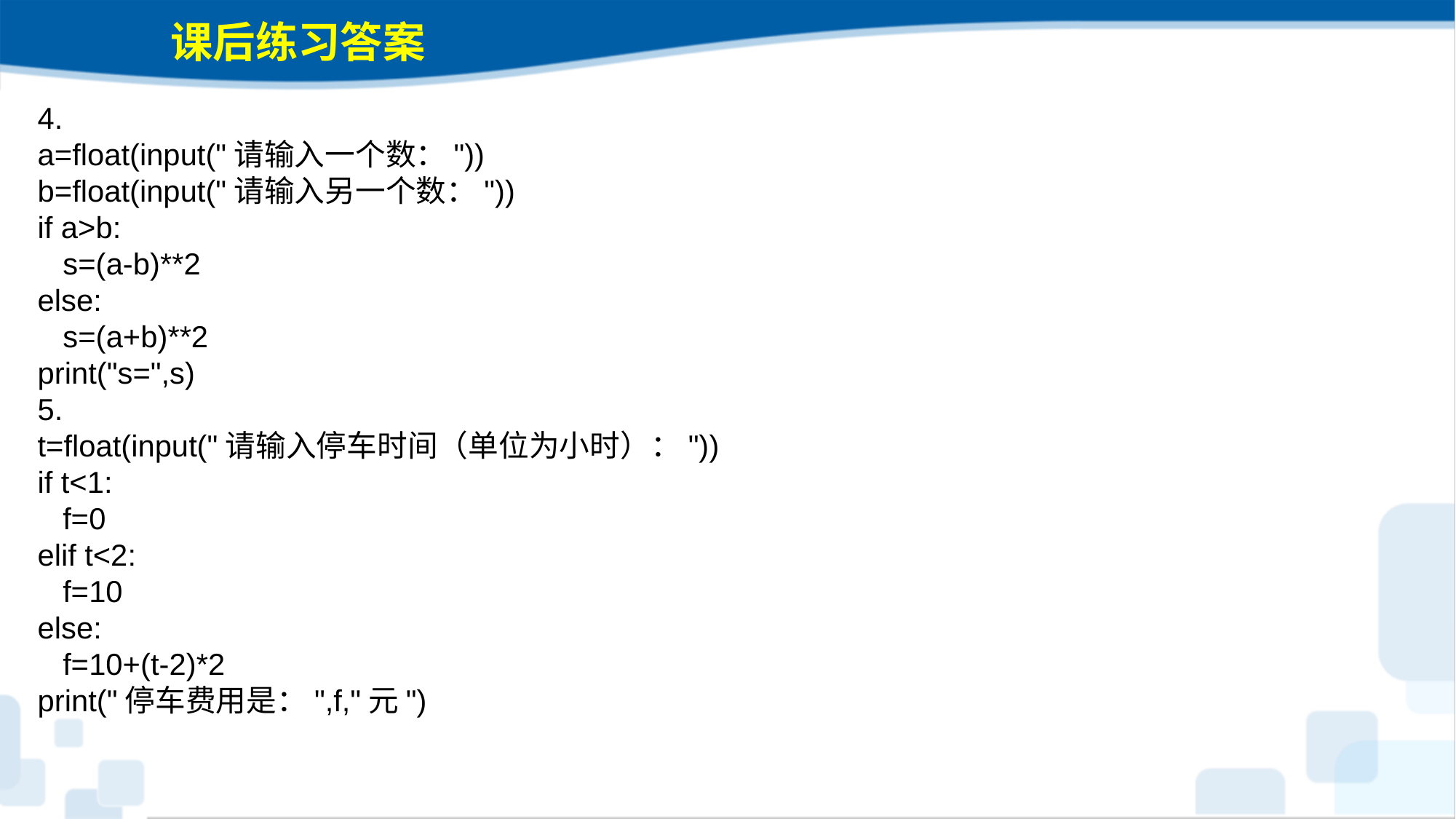

课后练习答案
4.
a=float(input("请输入一个数："))
b=float(input("请输入另一个数："))
if a>b:
   s=(a-b)**2
else:
   s=(a+b)**2
print("s=",s)
5.
t=float(input("请输入停车时间（单位为小时）："))
if t<1:
   f=0
elif t<2:
   f=10
else:
   f=10+(t-2)*2
print("停车费用是：",f,"元")